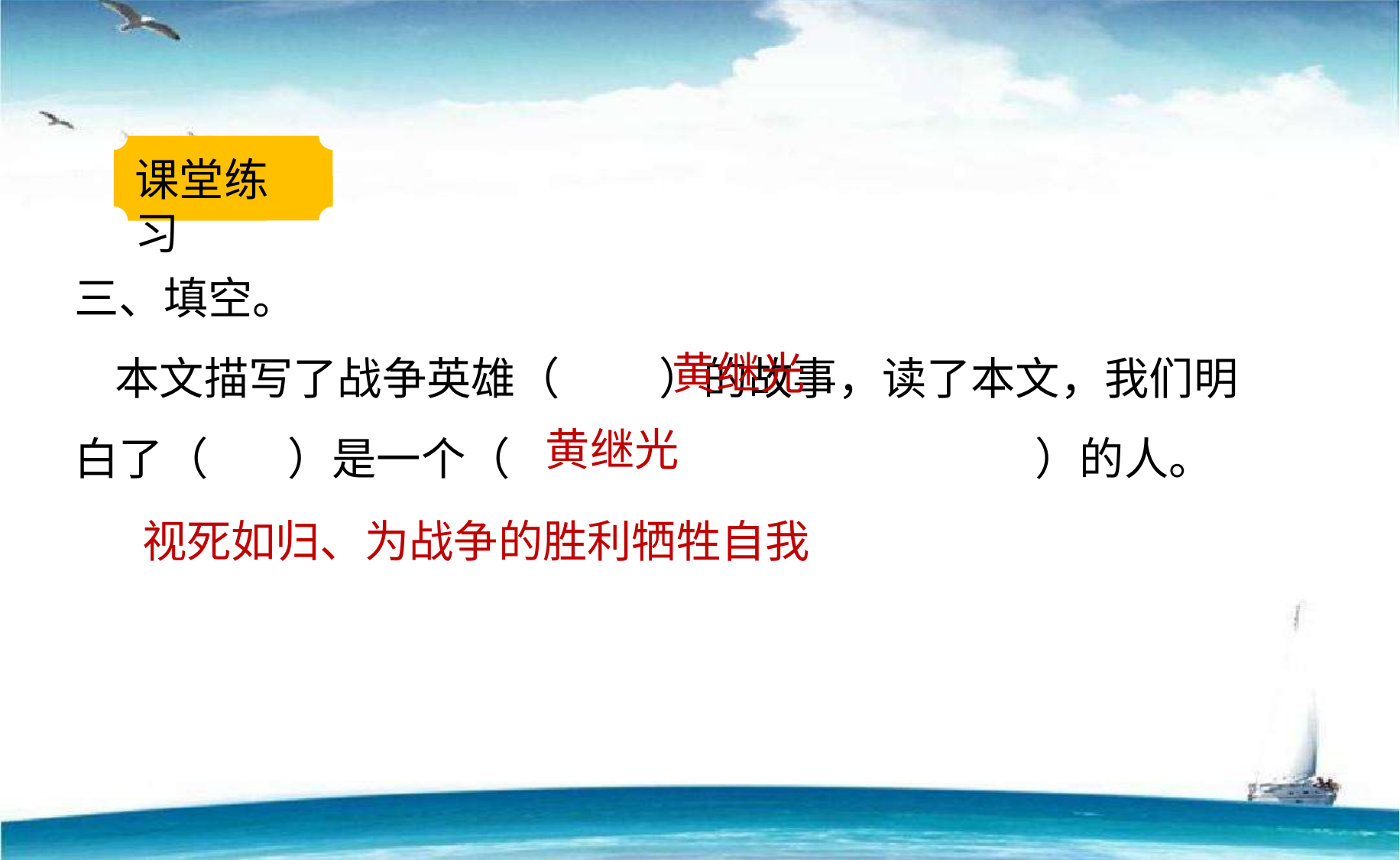

课堂练习

三、填空。
   本文描写了战争英雄（          ）的故事，读了本文，我们明白了（        ）是一个（                                                     ）的人。
黄继光
黄继光
视死如归、为战争的胜利牺牲自我